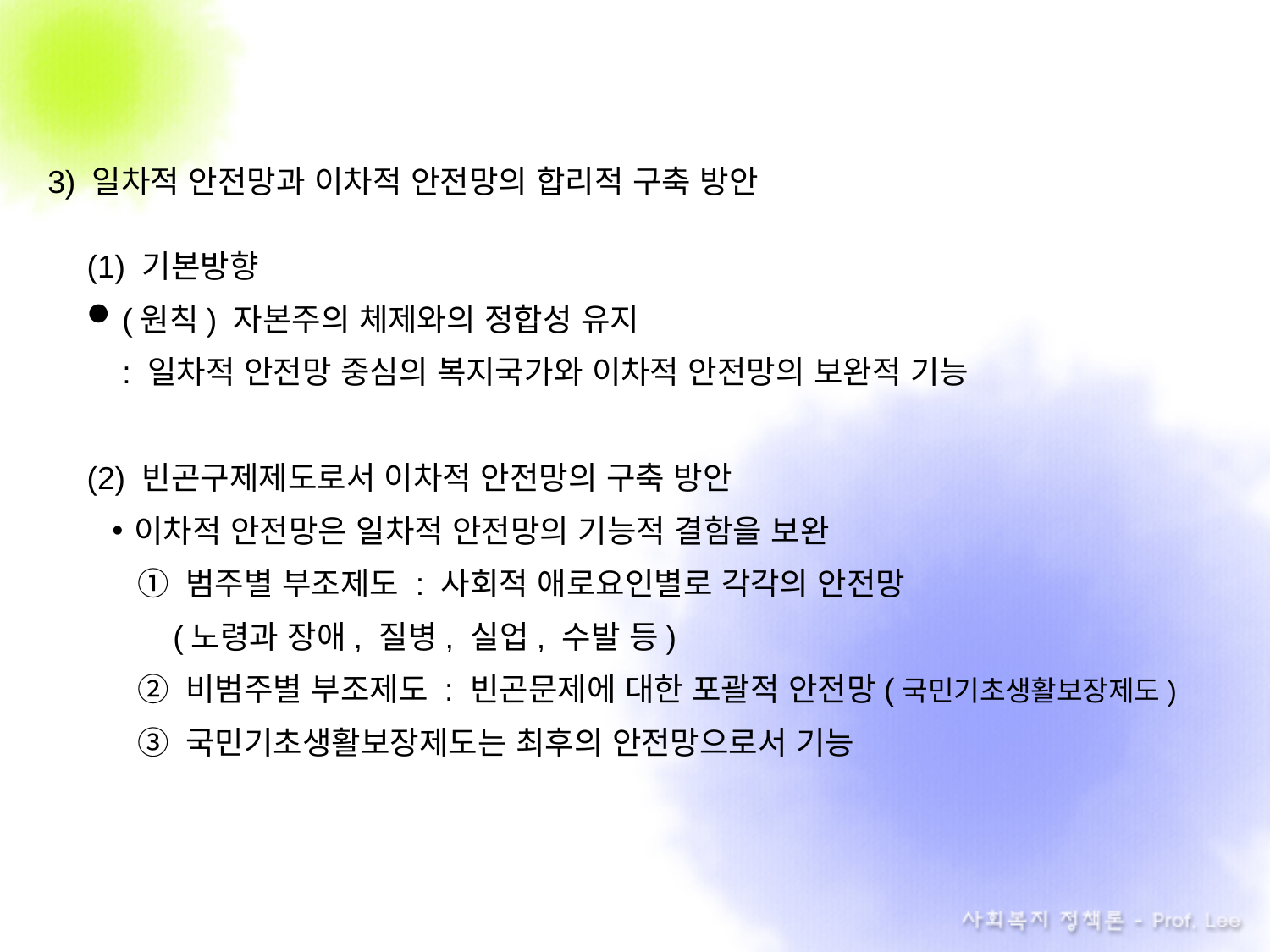

3) 일차적 안전망과 이차적 안전망의 합리적 구축 방안

(1) 기본방향
(원칙) 자본주의 체제와의 정합성 유지
    : 일차적 안전망 중심의 복지국가와 이차적 안전망의 보완적 기능

(2) 빈곤구제제도로서 이차적 안전망의 구축 방안
이차적 안전망은 일차적 안전망의 기능적 결함을 보완
① 범주별 부조제도 : 사회적 애로요인별로 각각의 안전망
    (노령과 장애, 질병, 실업, 수발 등)
② 비범주별 부조제도 : 빈곤문제에 대한 포괄적 안전망(국민기초생활보장제도)
③ 국민기초생활보장제도는 최후의 안전망으로서 기능